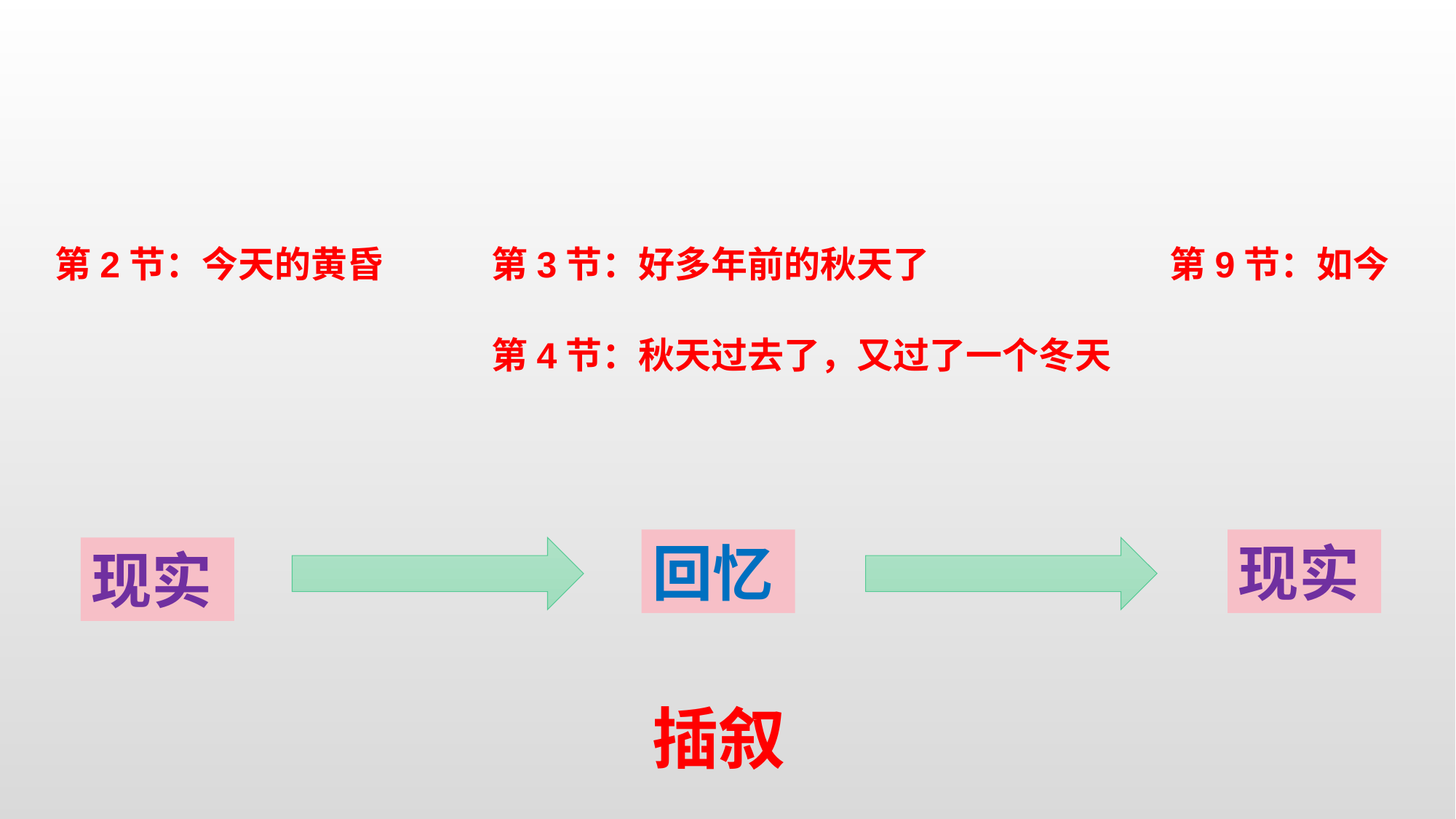

第2节：今天的黄昏
第3节：好多年前的秋天了
第9节：如今
第4节：秋天过去了，又过了一个冬天
回忆
现实
现实

插叙